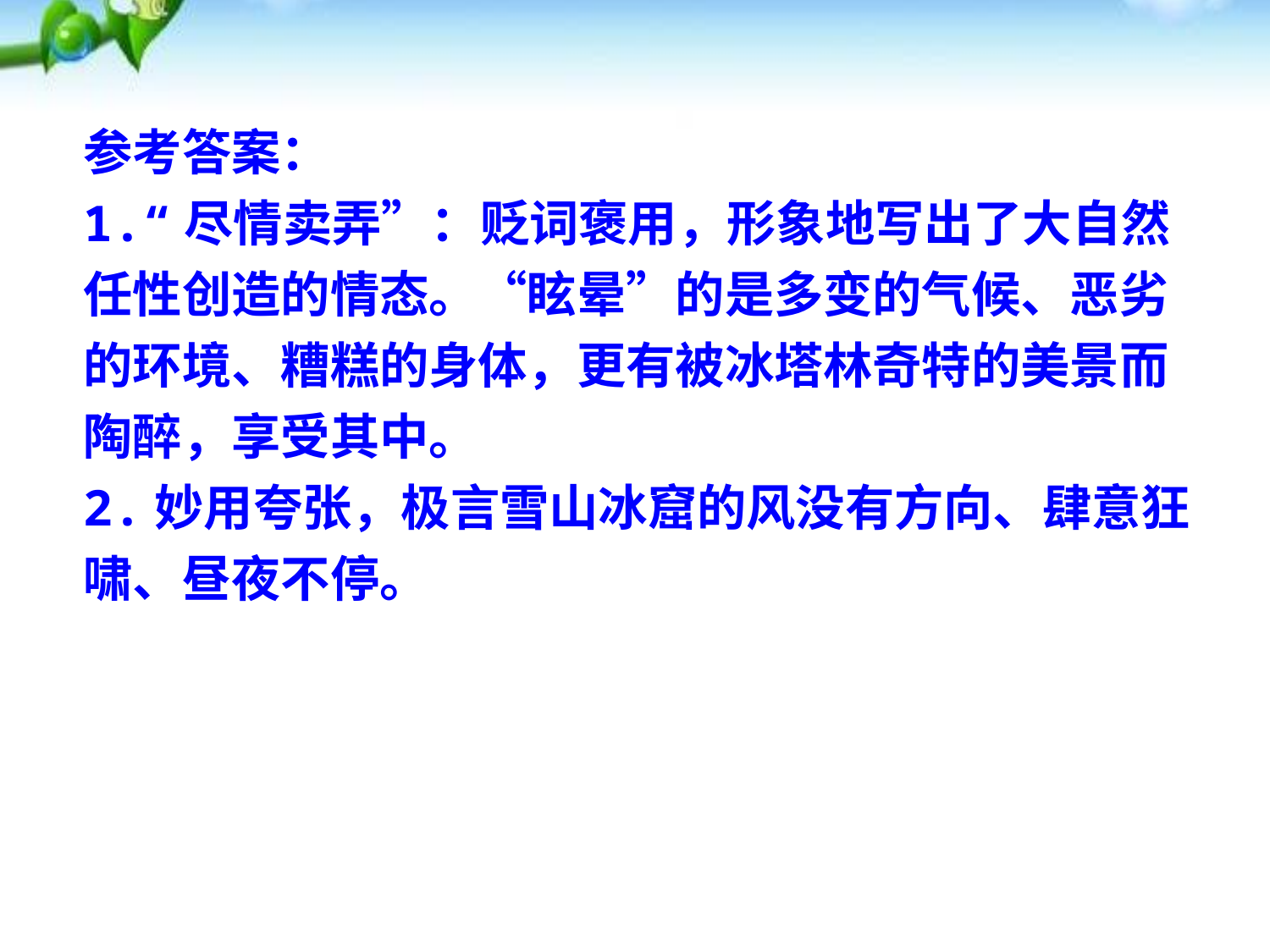

参考答案：
1.“尽情卖弄”：贬词褒用，形象地写出了大自然任性创造的情态。“眩晕”的是多变的气候、恶劣的环境、糟糕的身体，更有被冰塔林奇特的美景而陶醉，享受其中。
2.妙用夸张，极言雪山冰窟的风没有方向、肆意狂啸、昼夜不停。